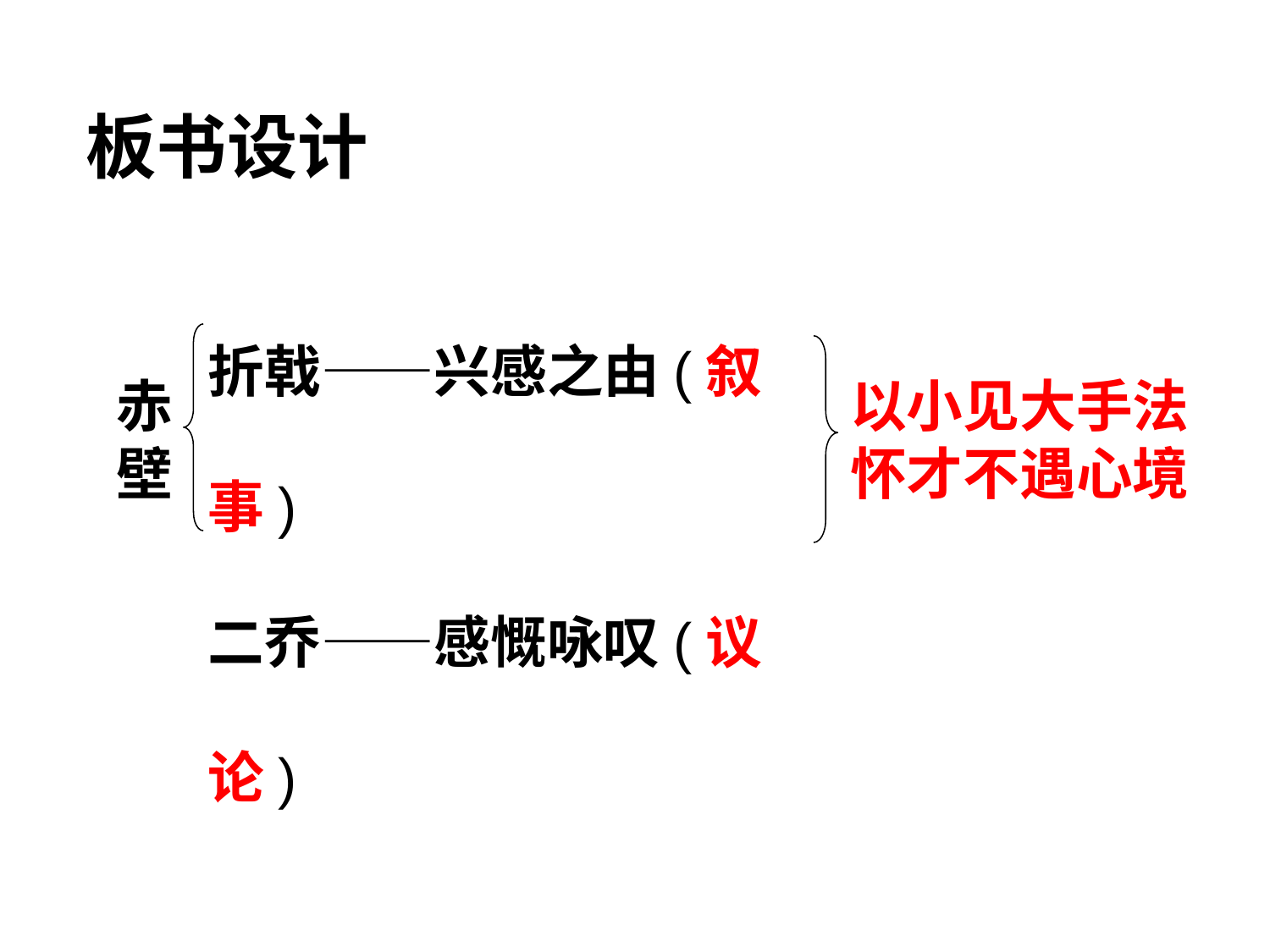

板书设计
折戟——兴感之由(叙事)
二乔——感慨咏叹(议论)

赤壁
以小见大手法怀才不遇心境